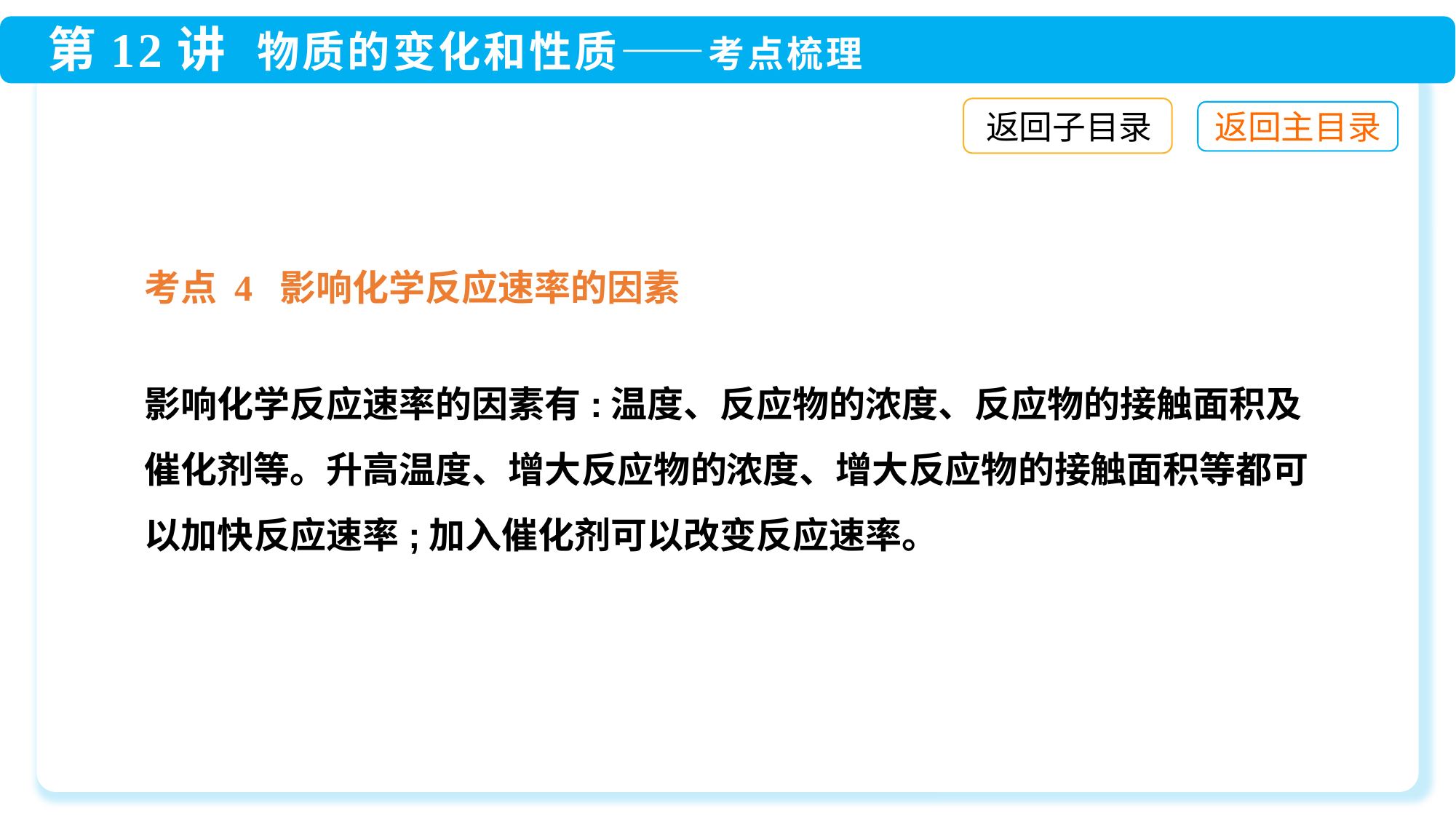

返回子目录
考点 4  影响化学反应速率的因素
影响化学反应速率的因素有:温度、反应物的浓度、反应物的接触面积及催化剂等。升高温度、增大反应物的浓度、增大反应物的接触面积等都可以加快反应速率;加入催化剂可以改变反应速率。